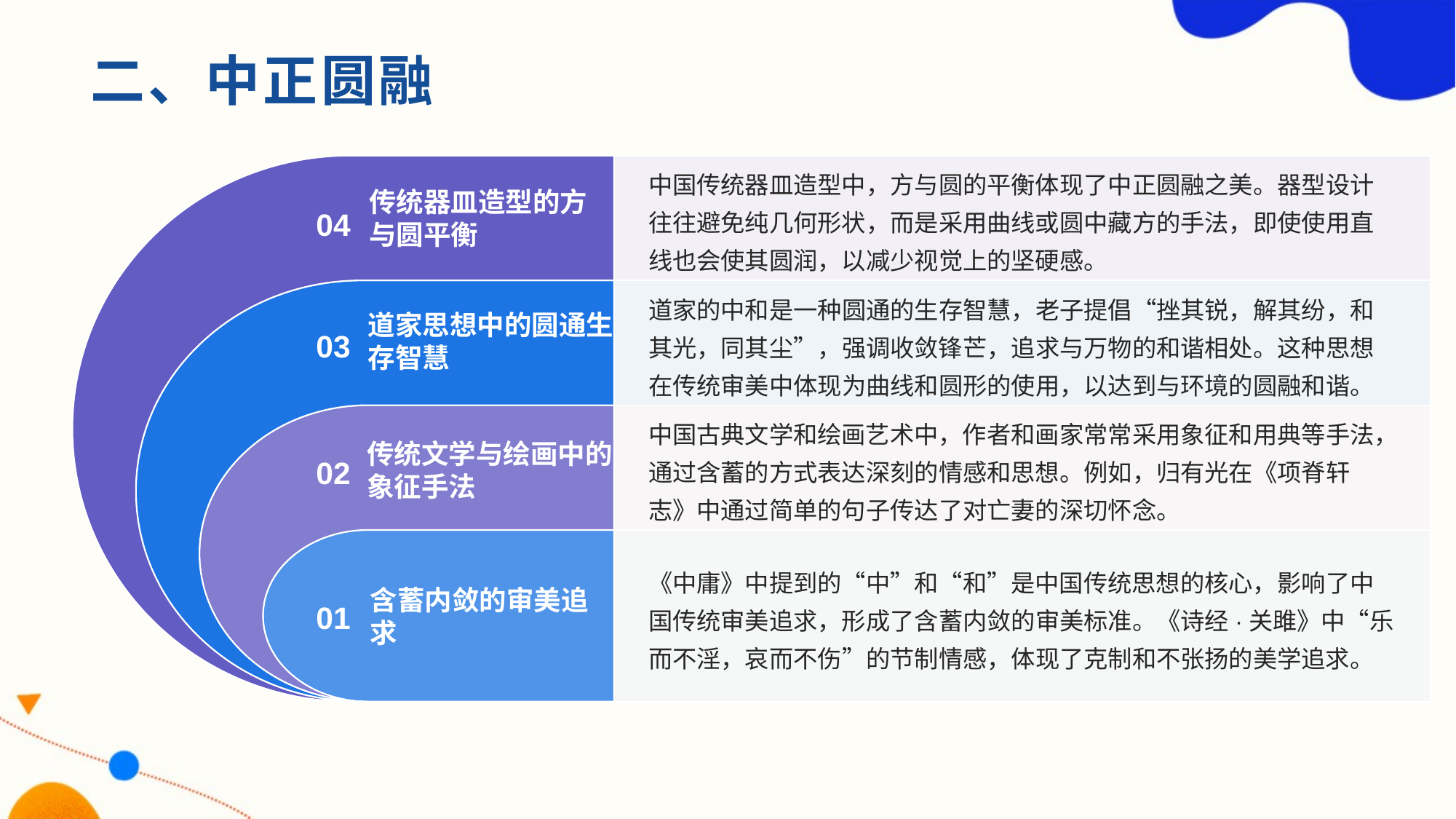

# 二、中正圆融
传统器皿造型的方与圆平衡
中国传统器皿造型中，方与圆的平衡体现了中正圆融之美。器型设计往往避免纯几何形状，而是采用曲线或圆中藏方的手法，即使使用直线也会使其圆润，以减少视觉上的坚硬感。
04
道家思想中的圆通生存智慧
道家的中和是一种圆通的生存智慧，老子提倡“挫其锐，解其纷，和其光，同其尘”，强调收敛锋芒，追求与万物的和谐相处。这种思想在传统审美中体现为曲线和圆形的使用，以达到与环境的圆融和谐。
03
传统文学与绘画中的象征手法
中国古典文学和绘画艺术中，作者和画家常常采用象征和用典等手法，通过含蓄的方式表达深刻的情感和思想。例如，归有光在《项脊轩志》中通过简单的句子传达了对亡妻的深切怀念。
02
含蓄内敛的审美追求
《中庸》中提到的“中”和“和”是中国传统思想的核心，影响了中国传统审美追求，形成了含蓄内敛的审美标准。《诗经·关雎》中“乐而不淫，哀而不伤”的节制情感，体现了克制和不张扬的美学追求。
01